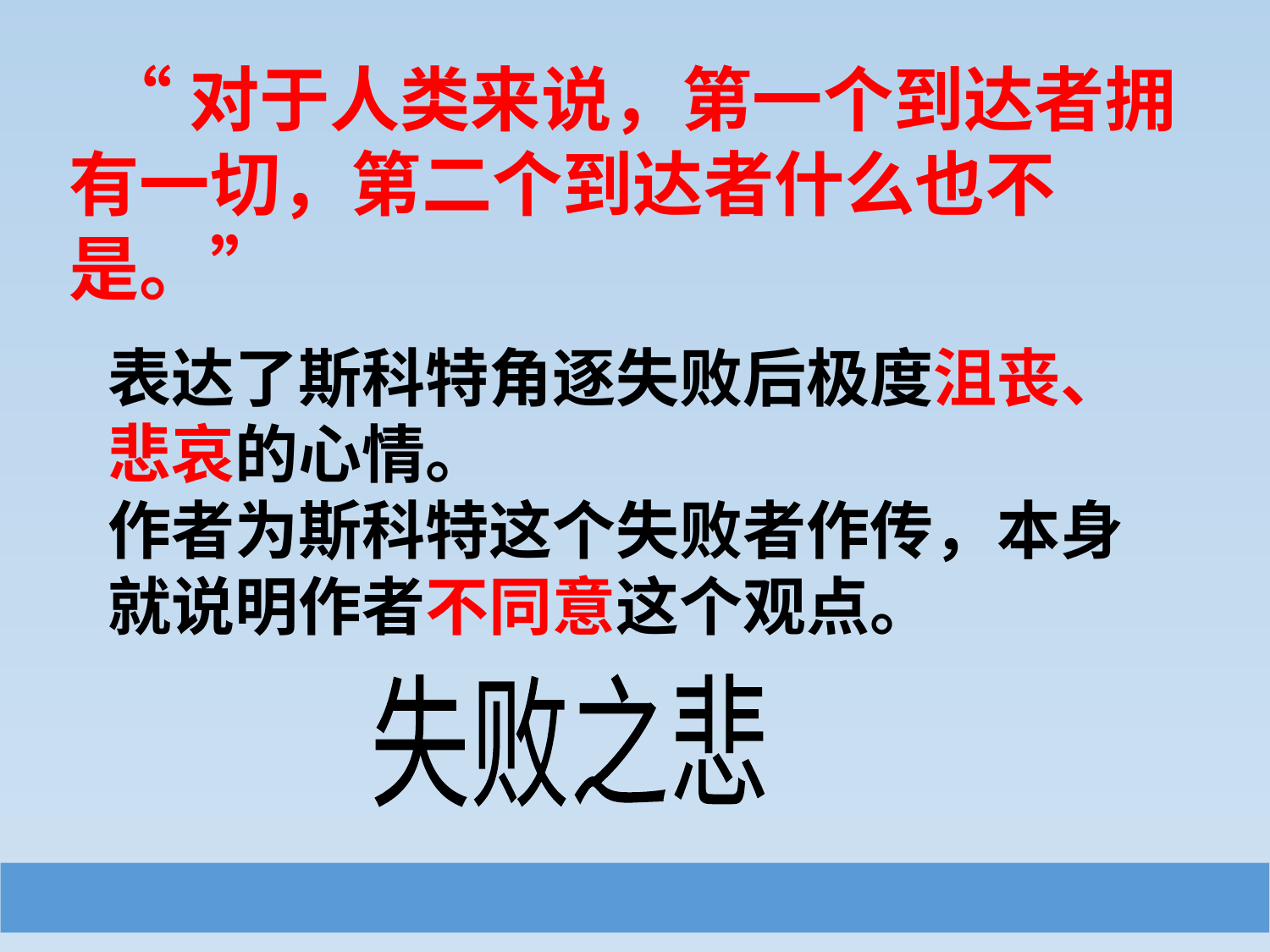

“对于人类来说，第一个到达者拥有一切，第二个到达者什么也不是。”
表达了斯科特角逐失败后极度沮丧、悲哀的心情。
作者为斯科特这个失败者作传，本身就说明作者不同意这个观点。
失败之悲